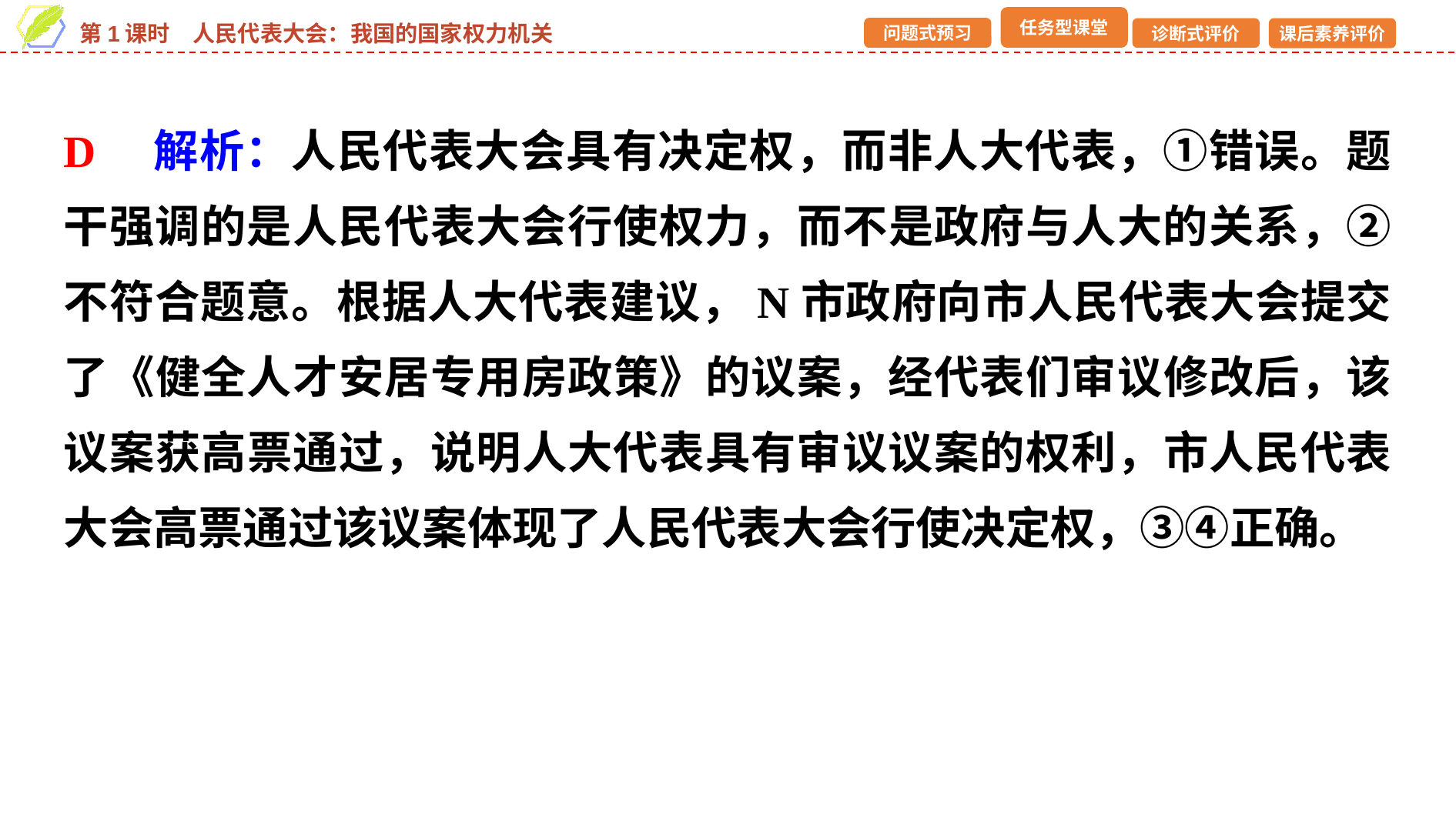

D　解析：人民代表大会具有决定权，而非人大代表，①错误。题干强调的是人民代表大会行使权力，而不是政府与人大的关系，②不符合题意。根据人大代表建议，N市政府向市人民代表大会提交了《健全人才安居专用房政策》的议案，经代表们审议修改后，该议案获高票通过，说明人大代表具有审议议案的权利，市人民代表大会高票通过该议案体现了人民代表大会行使决定权，③④正确。